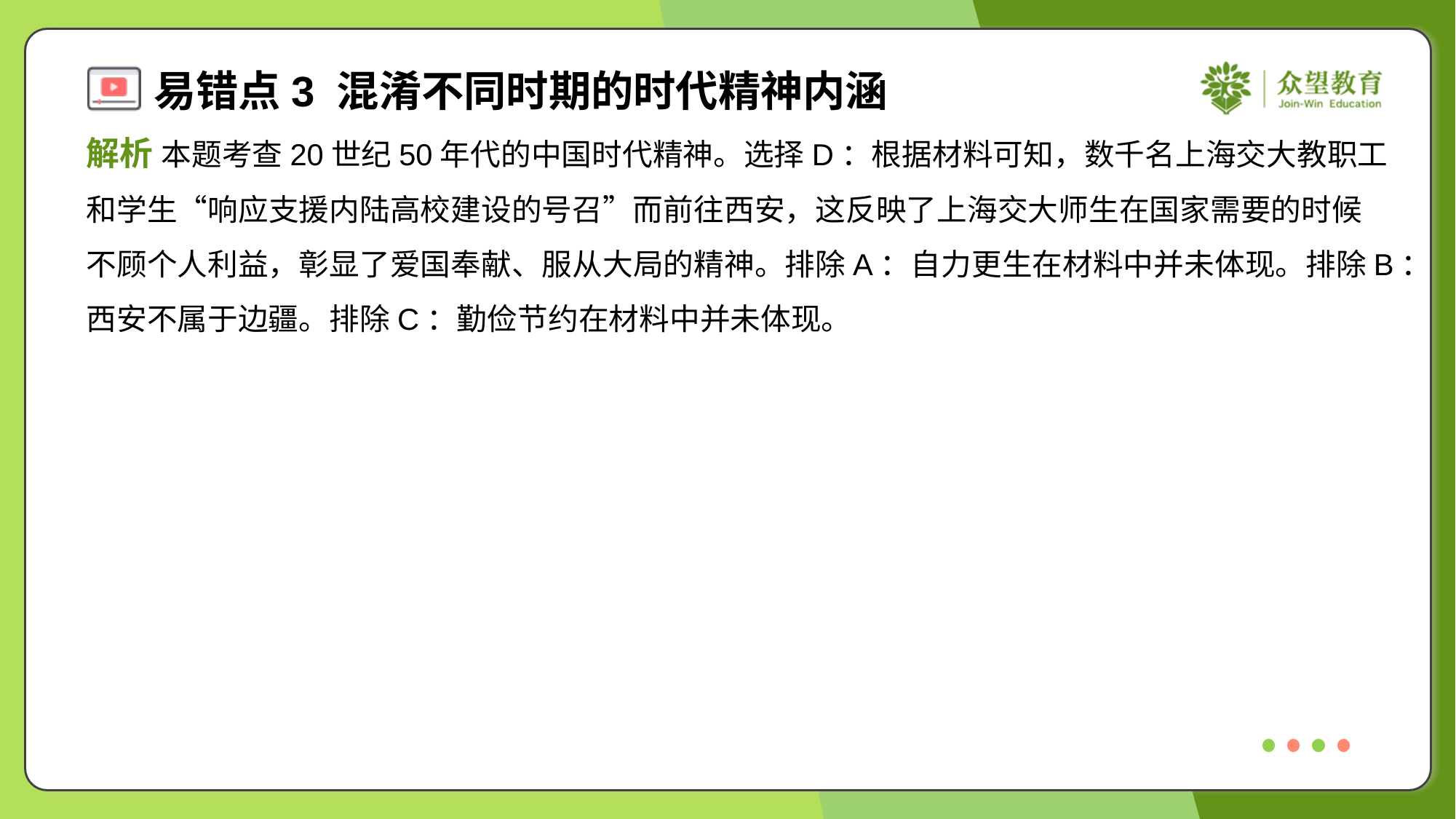

解析 本题考查20世纪50年代的中国时代精神。选择D：根据材料可知，数千名上海交大教职工
和学生“响应支援内陆高校建设的号召”而前往西安，这反映了上海交大师生在国家需要的时候
不顾个人利益，彰显了爱国奉献、服从大局的精神。排除A：自力更生在材料中并未体现。排除B：
西安不属于边疆。排除C：勤俭节约在材料中并未体现。